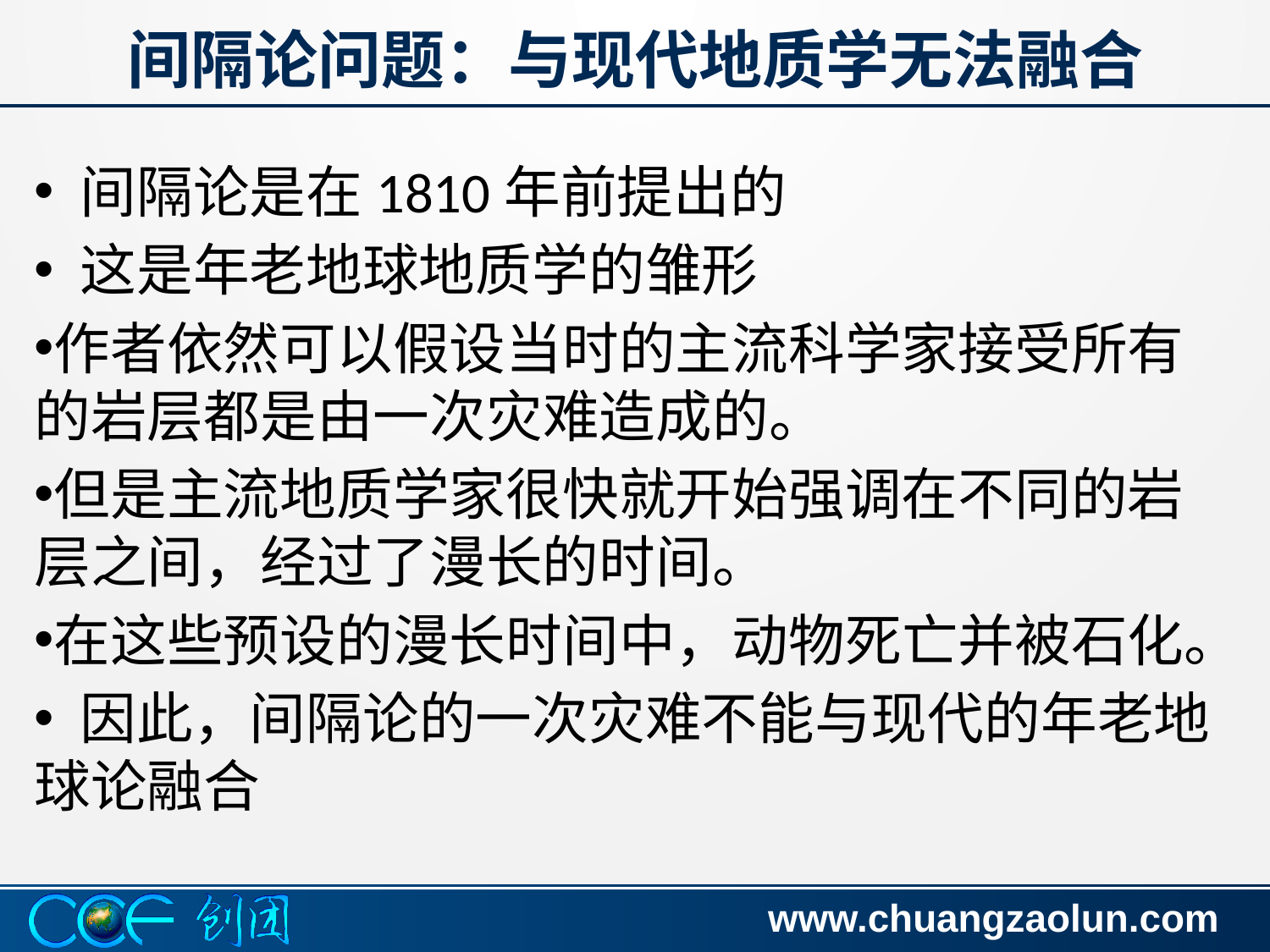

# 间隔论问题：与现代地质学无法融合
 间隔论是在1810年前提出的
 这是年老地球地质学的雏形
作者依然可以假设当时的主流科学家接受所有的岩层都是由一次灾难造成的。
但是主流地质学家很快就开始强调在不同的岩层之间，经过了漫长的时间。
在这些预设的漫长时间中，动物死亡并被石化。
 因此，间隔论的一次灾难不能与现代的年老地球论融合
***Mona需要翻译，和/或校对中文